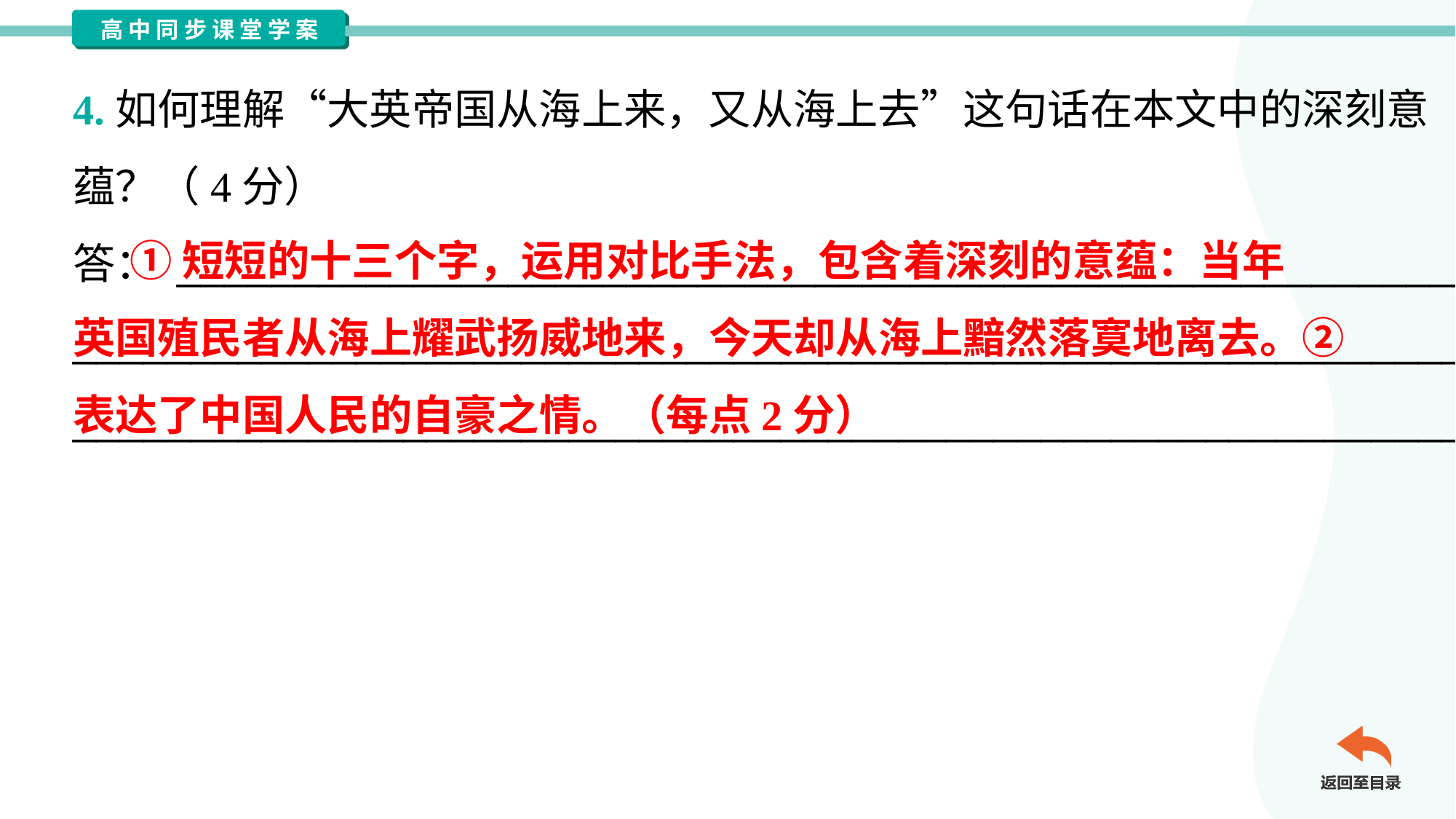

4.如何理解“大英帝国从海上来，又从海上去”这句话在本文中的深刻意
蕴？（4分）
答： ________________________________________________________
_____________________________________________________________
_____________________________________________________________
      ①短短的十三个字，运用对比手法，包含着深刻的意蕴：当年
英国殖民者从海上耀武扬威地来，今天却从海上黯然落寞地离去。②
表达了中国人民的自豪之情。（每点2分）